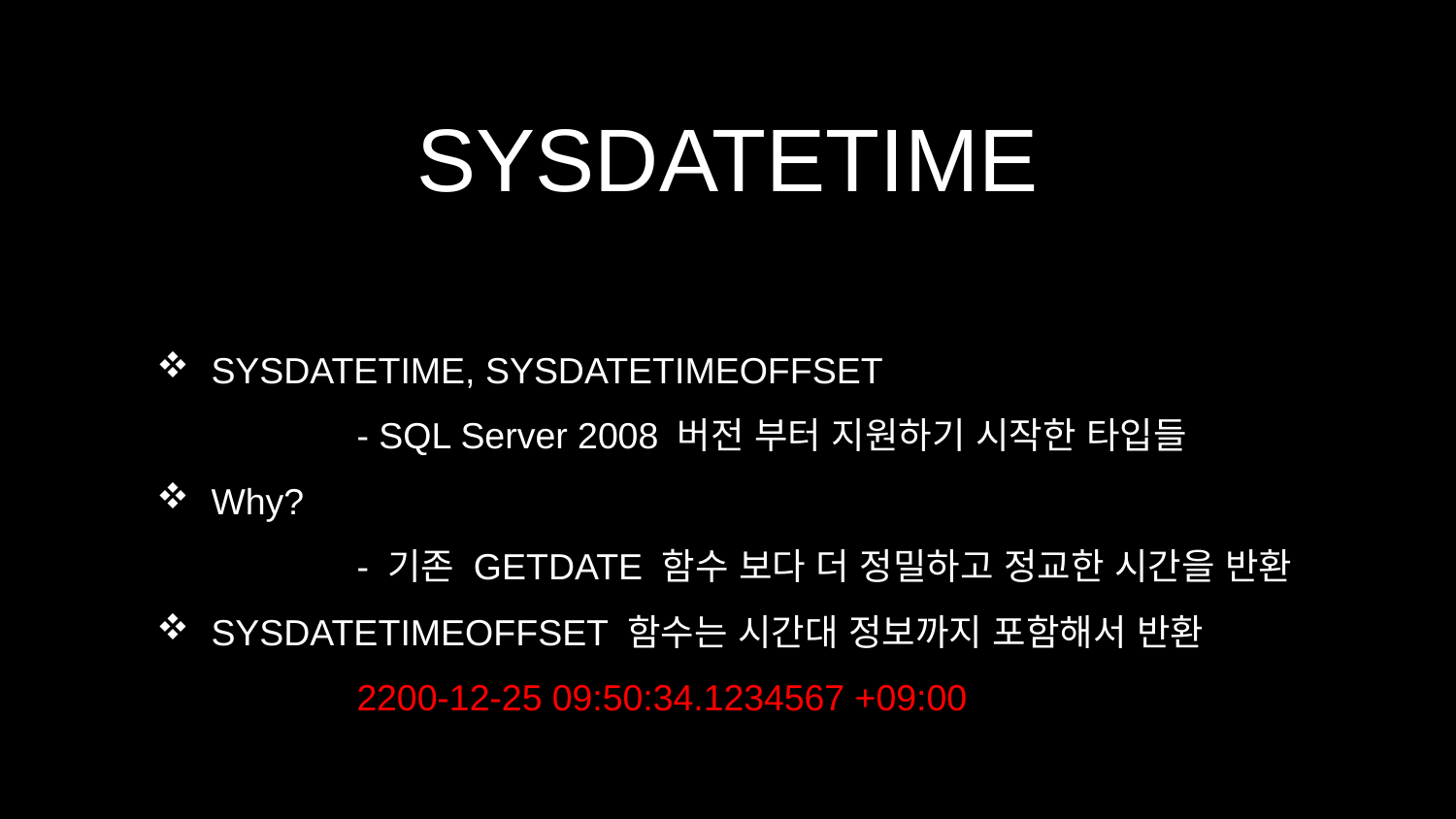

# SYSDATETIME
SYSDATETIME, SYSDATETIMEOFFSET
	- SQL Server 2008 버전 부터 지원하기 시작한 타입들
Why?
	- 기존 GETDATE 함수 보다 더 정밀하고 정교한 시간을 반환
SYSDATETIMEOFFSET 함수는 시간대 정보까지 포함해서 반환
	2200-12-25 09:50:34.1234567 +09:00